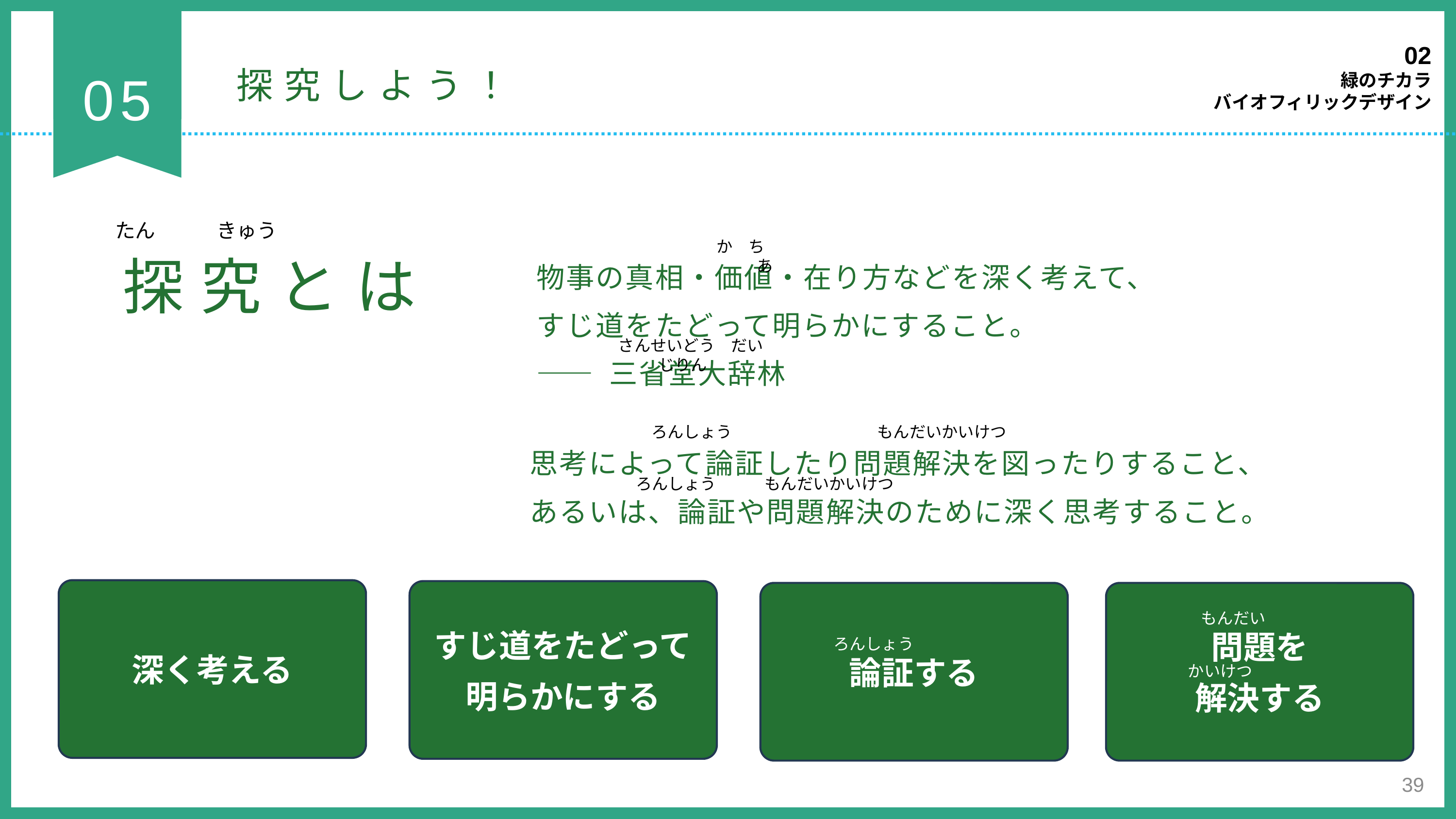

02
緑のチカラ
バイオフィリックデザイン
05
探究しよう！

たん　　　きゅう
か　ち　　　　 あ
探究とは
物事の真相・価値・在り方などを深く考えて、
すじ道をたどって明らかにすること。
―― 三省堂大辞林
さんせいどう　だいじりん
ろんしょう　　　　　　　　　もんだいかいけつ
思考によって論証したり問題解決を図ったりすること、
あるいは、論証や問題解決のために深く思考すること。
ろんしょう　　　もんだいかいけつ
深く考える
すじ道をたどって

明らかにする
論証する
問題を

解決する
もんだい
ろんしょう
かいけつ
39